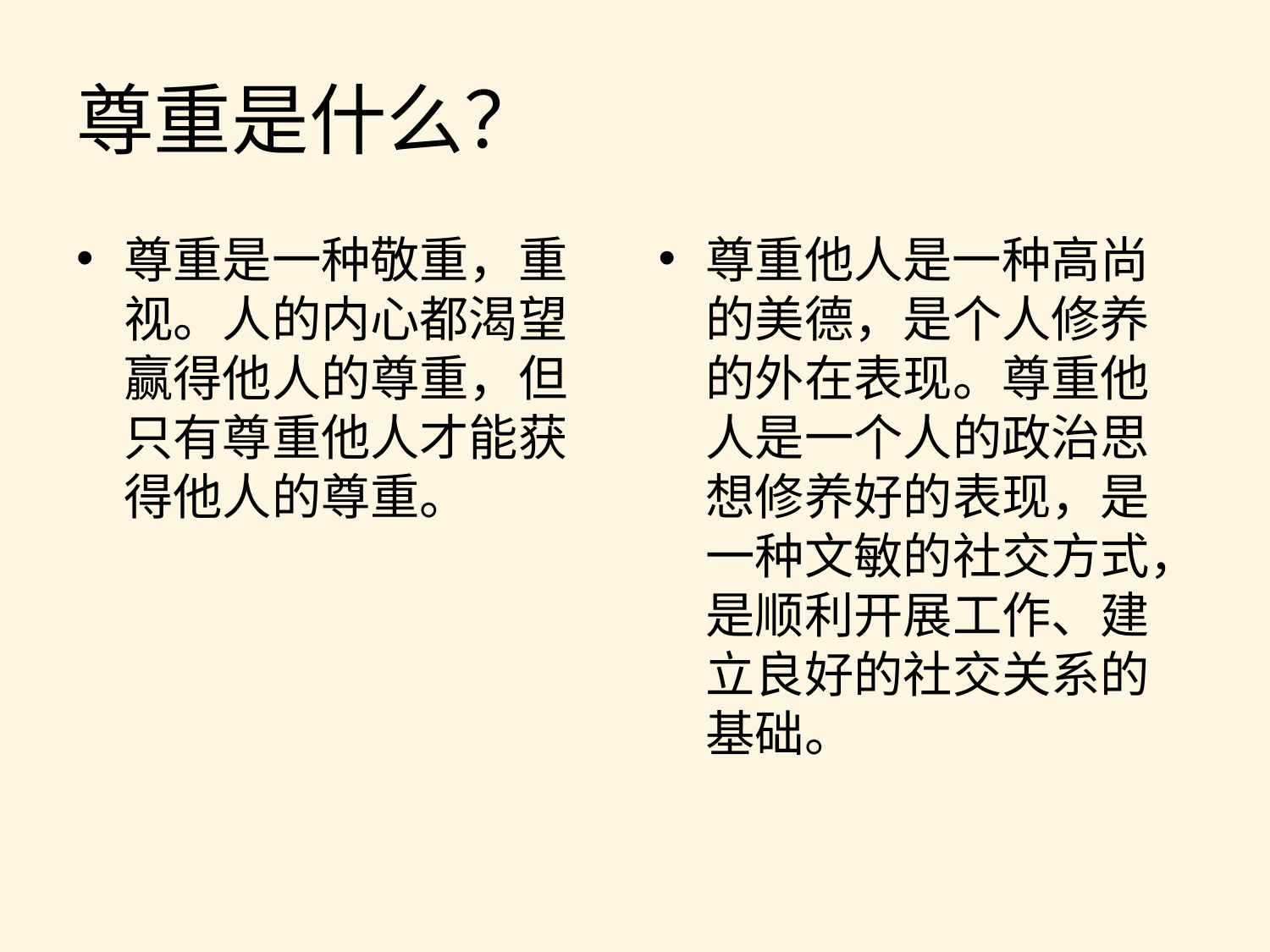

# 尊重是什么？
尊重是一种敬重，重视。人的内心都渴望赢得他人的尊重，但只有尊重他人才能获得他人的尊重。
尊重他人是一种高尚的美德，是个人修养的外在表现。尊重他人是一个人的政治思想修养好的表现，是一种文敏的社交方式，是顺利开展工作、建立良好的社交关系的基础。